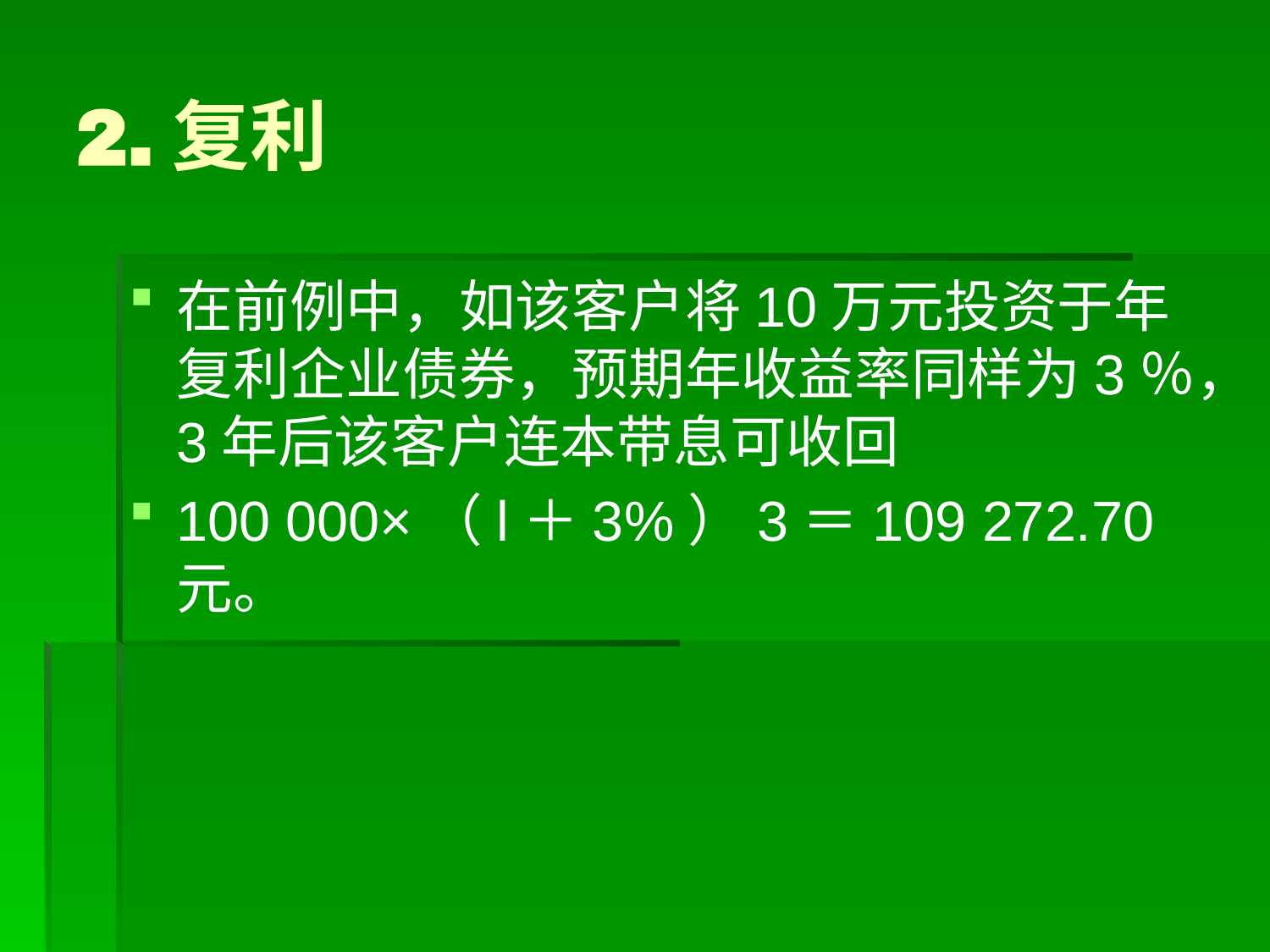

# 2.复利
在前例中，如该客户将10万元投资于年复利企业债券，预期年收益率同样为3％，3年后该客户连本带息可收回
100 000×（l＋3%）3＝109 272.70元。